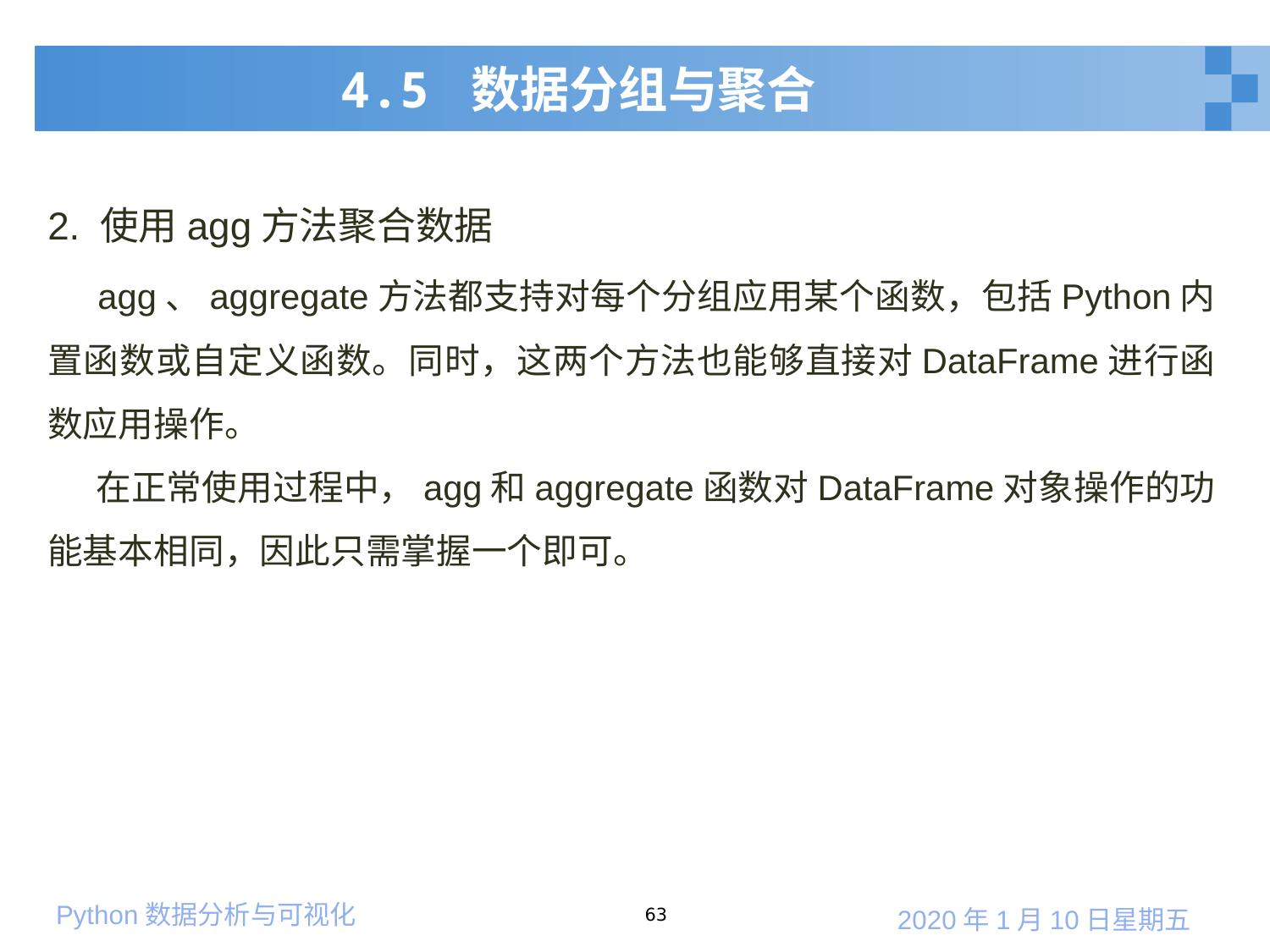

# 4.5 数据分组与聚合
2. 使用agg方法聚合数据
    agg、aggregate方法都支持对每个分组应用某个函数，包括Python内置函数或自定义函数。同时，这两个方法也能够直接对DataFrame进行函数应用操作。
     在正常使用过程中，agg和aggregate函数对DataFrame对象操作的功能基本相同，因此只需掌握一个即可。
63
2020年1月10日星期五